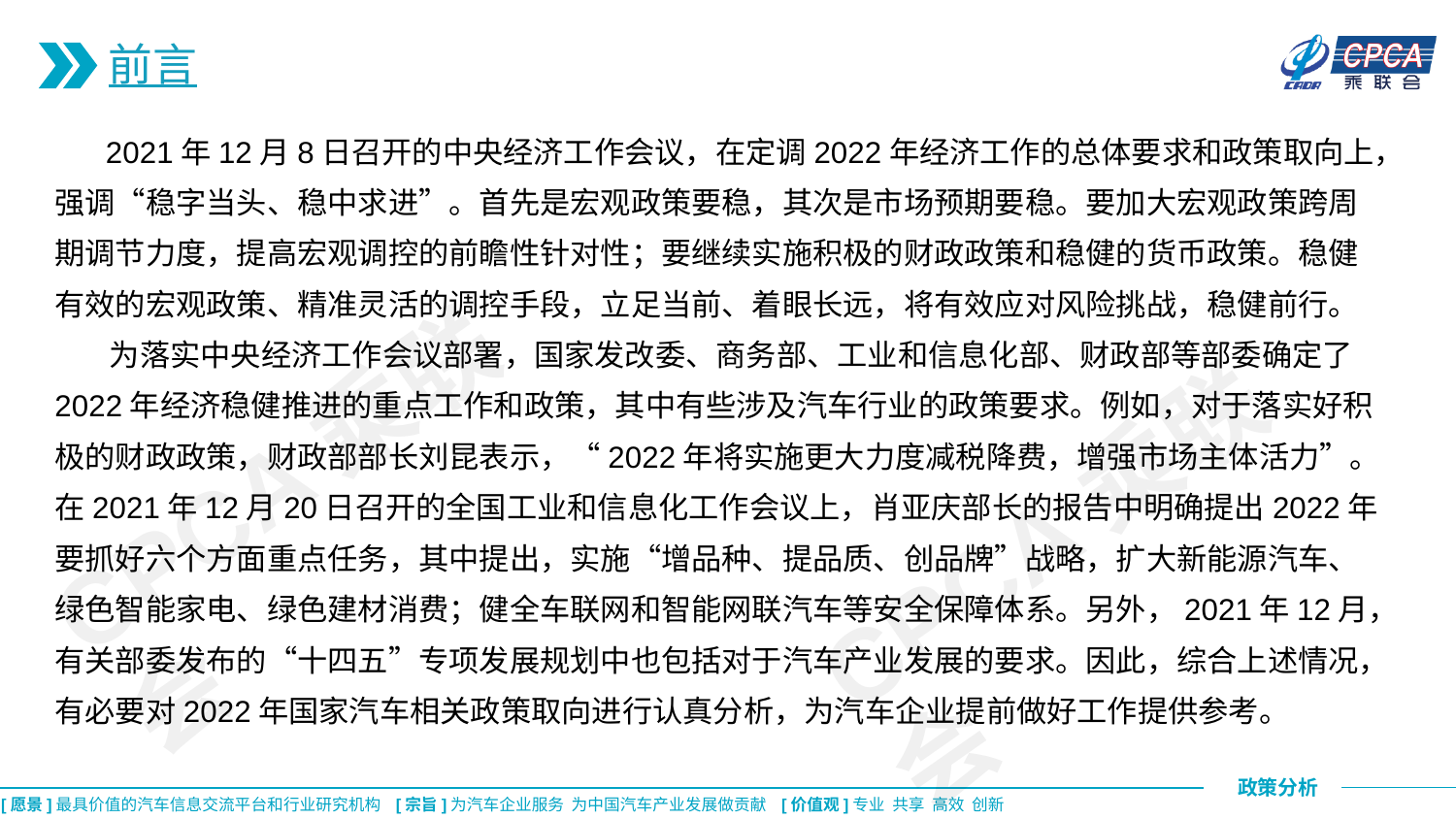

前言
      2021年12月8日召开的中央经济工作会议，在定调2022年经济工作的总体要求和政策取向上，强调“稳字当头、稳中求进”。首先是宏观政策要稳，其次是市场预期要稳。要加大宏观政策跨周期调节力度，提高宏观调控的前瞻性针对性；要继续实施积极的财政政策和稳健的货币政策。稳健有效的宏观政策、精准灵活的调控手段，立足当前、着眼长远，将有效应对风险挑战，稳健前行。
       为落实中央经济工作会议部署，国家发改委、商务部、工业和信息化部、财政部等部委确定了2022年经济稳健推进的重点工作和政策，其中有些涉及汽车行业的政策要求。例如，对于落实好积极的财政政策，财政部部长刘昆表示，“2022年将实施更大力度减税降费，增强市场主体活力”。在2021年12月20日召开的全国工业和信息化工作会议上，肖亚庆部长的报告中明确提出2022年要抓好六个方面重点任务，其中提出，实施“增品种、提品质、创品牌”战略，扩大新能源汽车、绿色智能家电、绿色建材消费；健全车联网和智能网联汽车等安全保障体系。另外，2021年12月，有关部委发布的“十四五”专项发展规划中也包括对于汽车产业发展的要求。因此，综合上述情况，有必要对2022年国家汽车相关政策取向进行认真分析，为汽车企业提前做好工作提供参考。
CPCA乘联会
CPCA乘联会